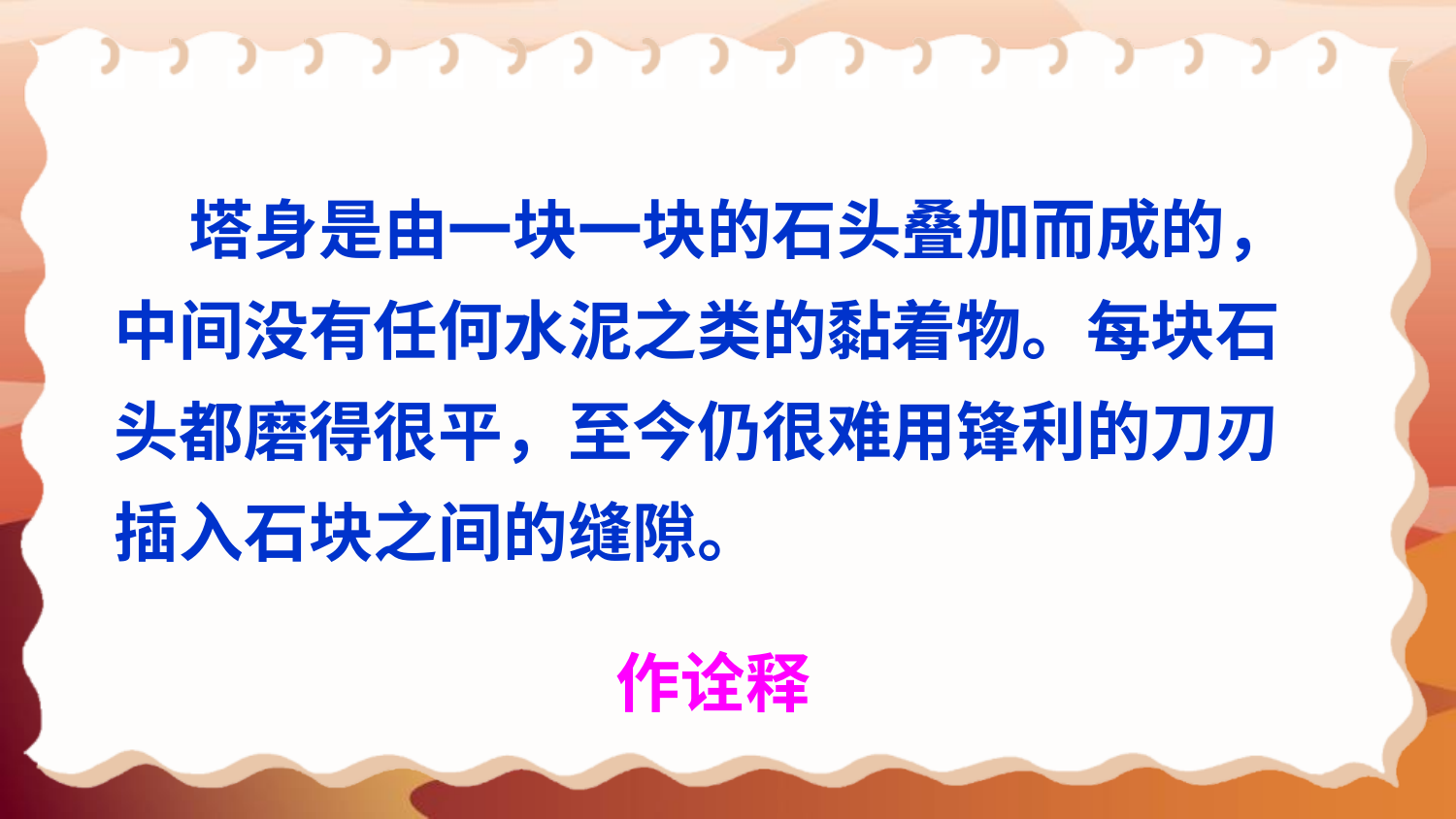

塔身是由一块一块的石头叠加而成的，中间没有任何水泥之类的黏着物。每块石头都磨得很平，至今仍很难用锋利的刀刃插入石块之间的缝隙。
作诠释